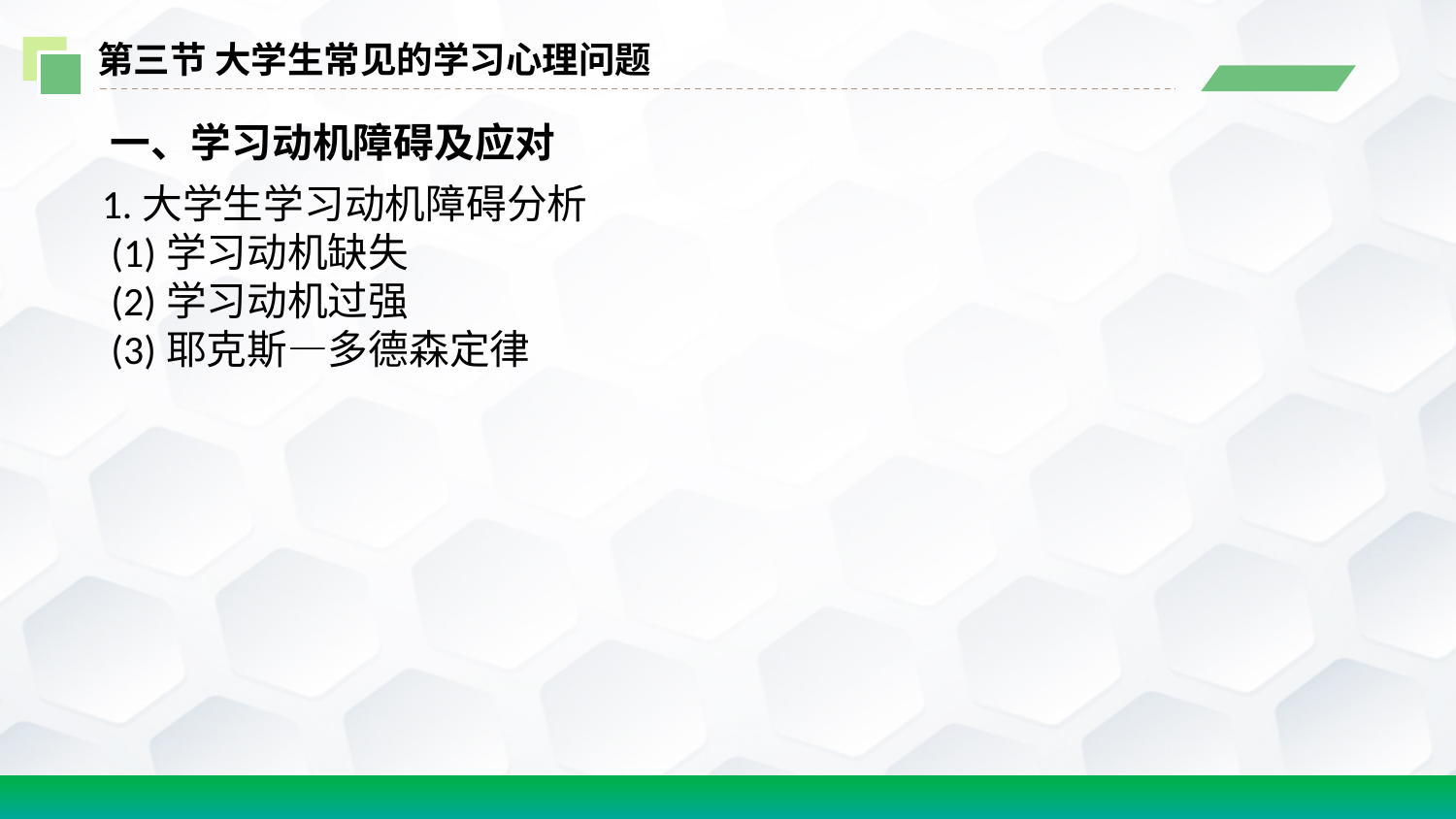

第三节 大学生常见的学习心理问题
 一、学习动机障碍及应对
1.大学生学习动机障碍分析
 (1)学习动机缺失
 (2)学习动机过强
 (3)耶克斯—多德森定律